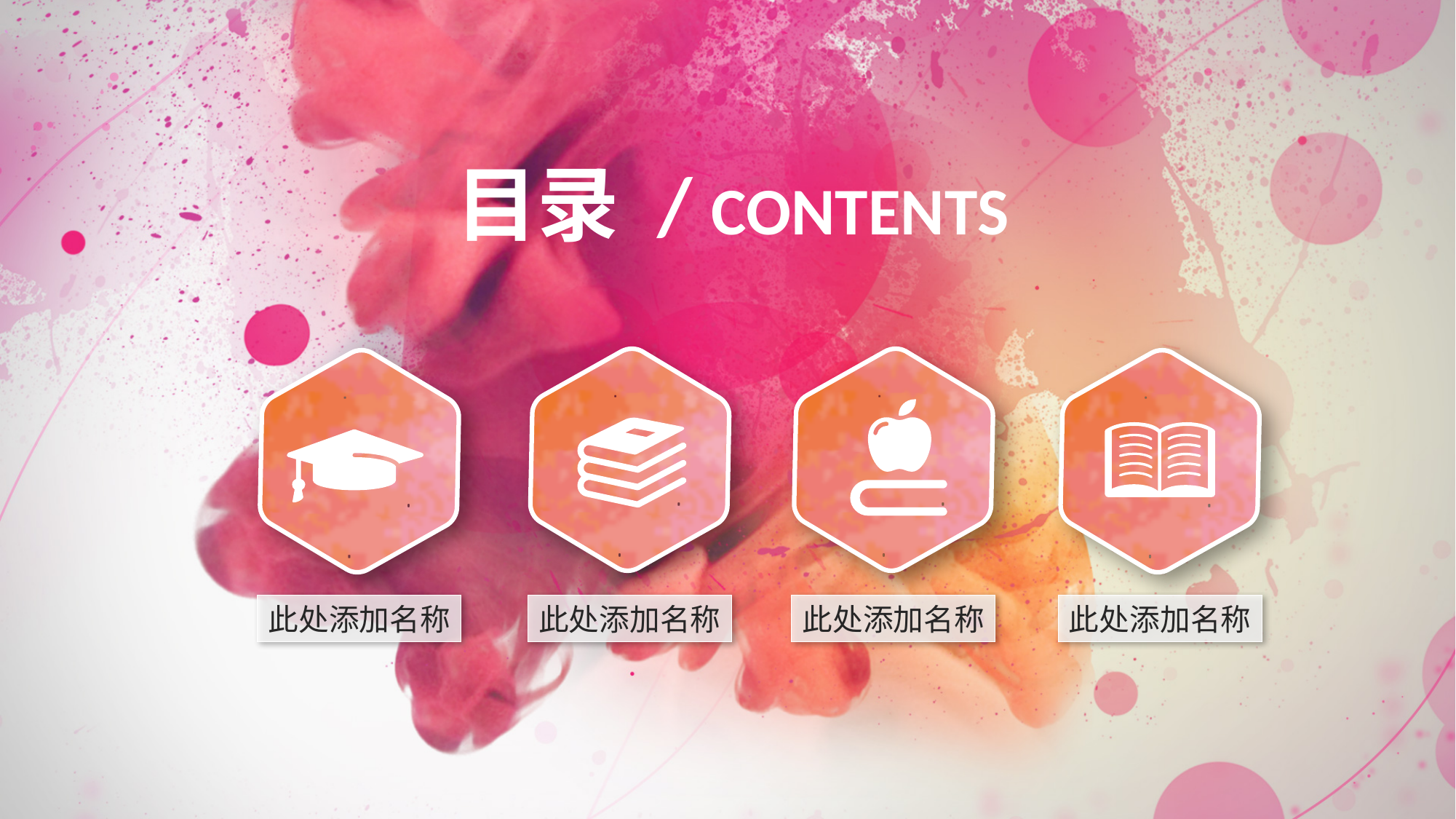

目录 / CONTENTS

此处添加名称
此处添加名称
此处添加名称
此处添加名称